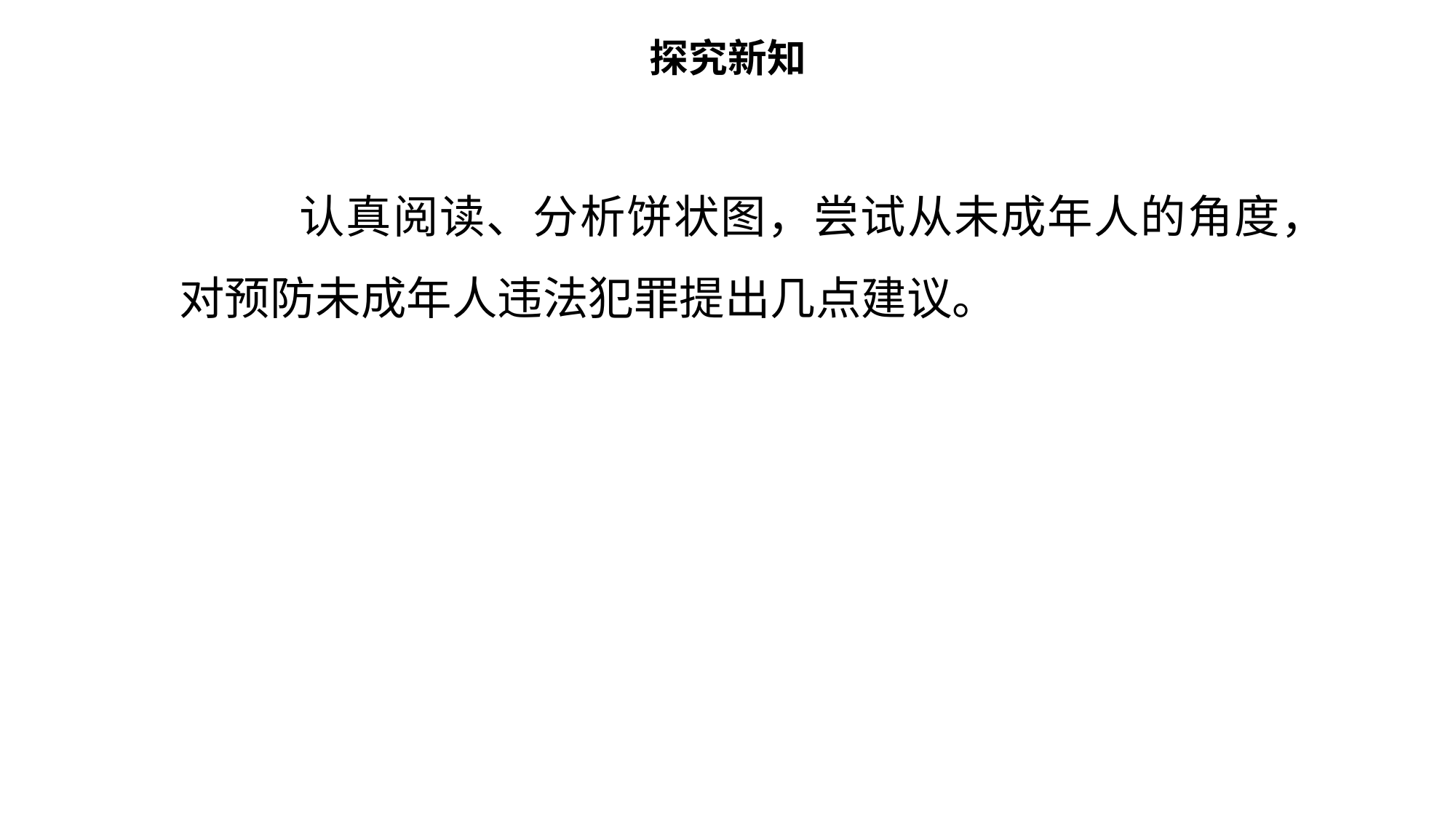

# 探究新知
 认真阅读、分析饼状图，尝试从未成年人的角度，对预防未成年人违法犯罪提出几点建议。